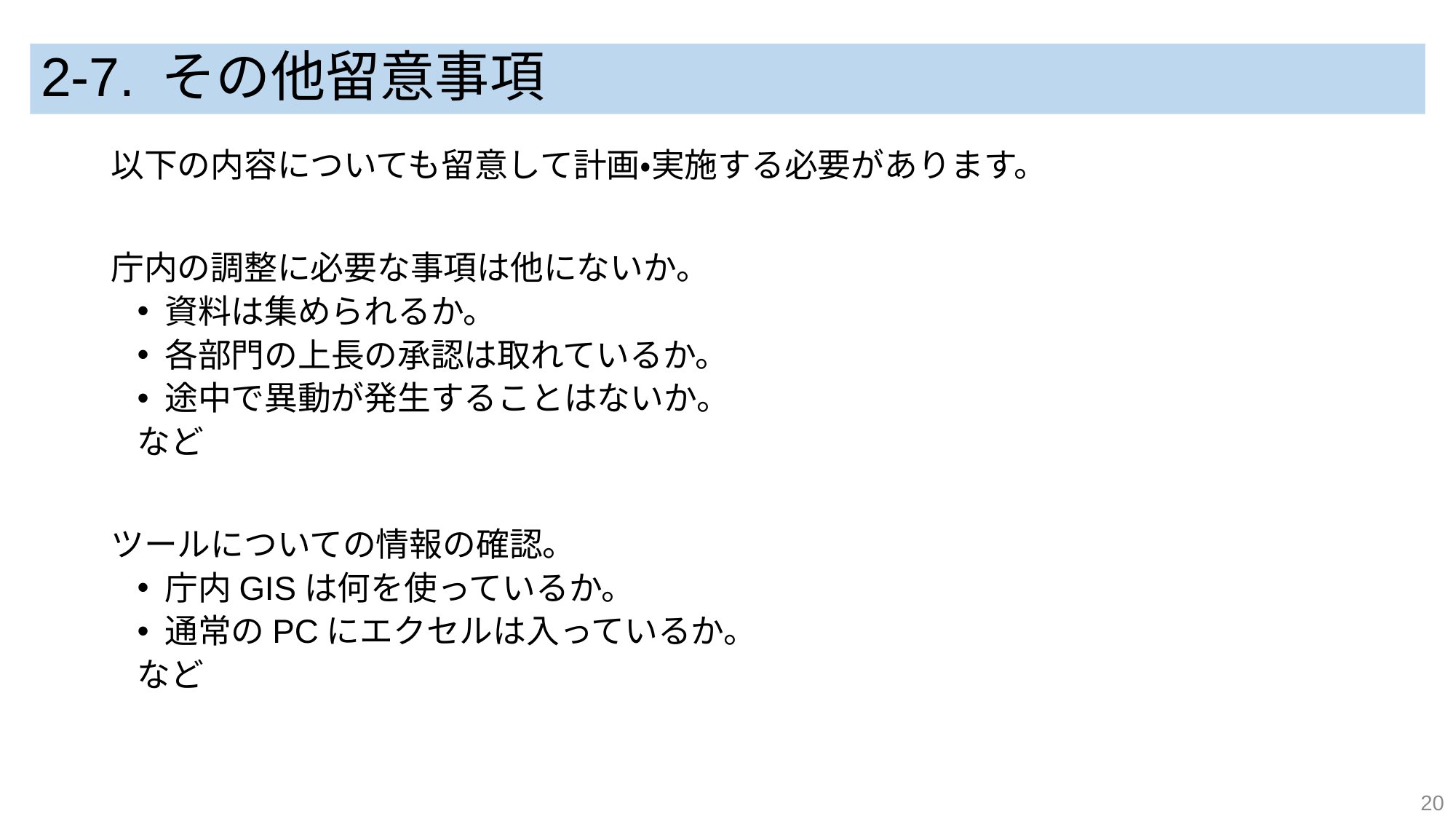

# 2-7. その他留意事項
以下の内容についても留意して計画・実施する必要があります。

庁内の調整に必要な事項は他にないか。
資料は集められるか。
各部門の上長の承認は取れているか。
途中で異動が発生することはないか。
など

ツールについての情報の確認。
庁内GISは何を使っているか。
通常のPCにエクセルは入っているか。
など
20